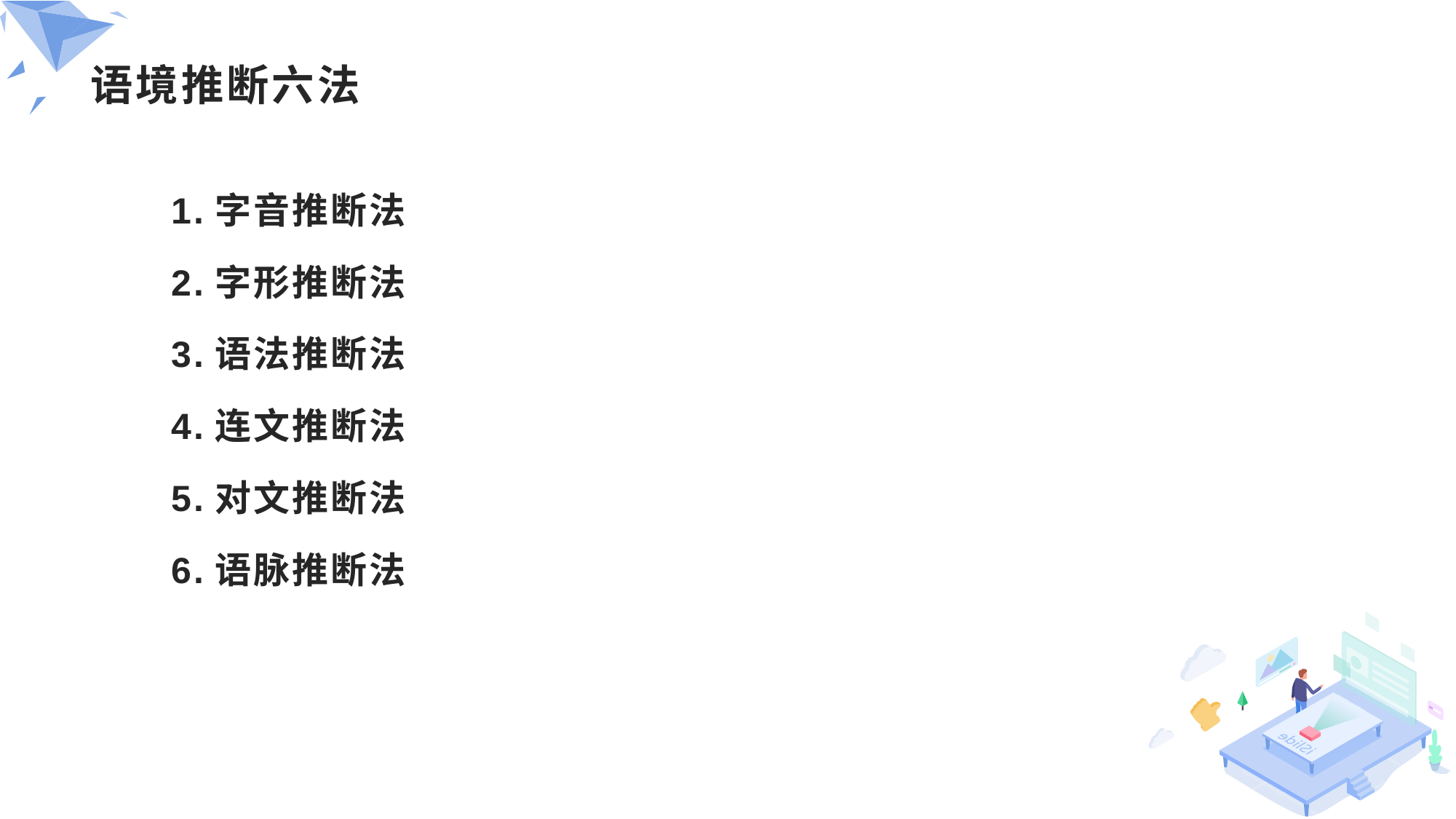

# 语境推断六法
1.字音推断法
2.字形推断法
3.语法推断法
4.连文推断法
5.对文推断法
6.语脉推断法